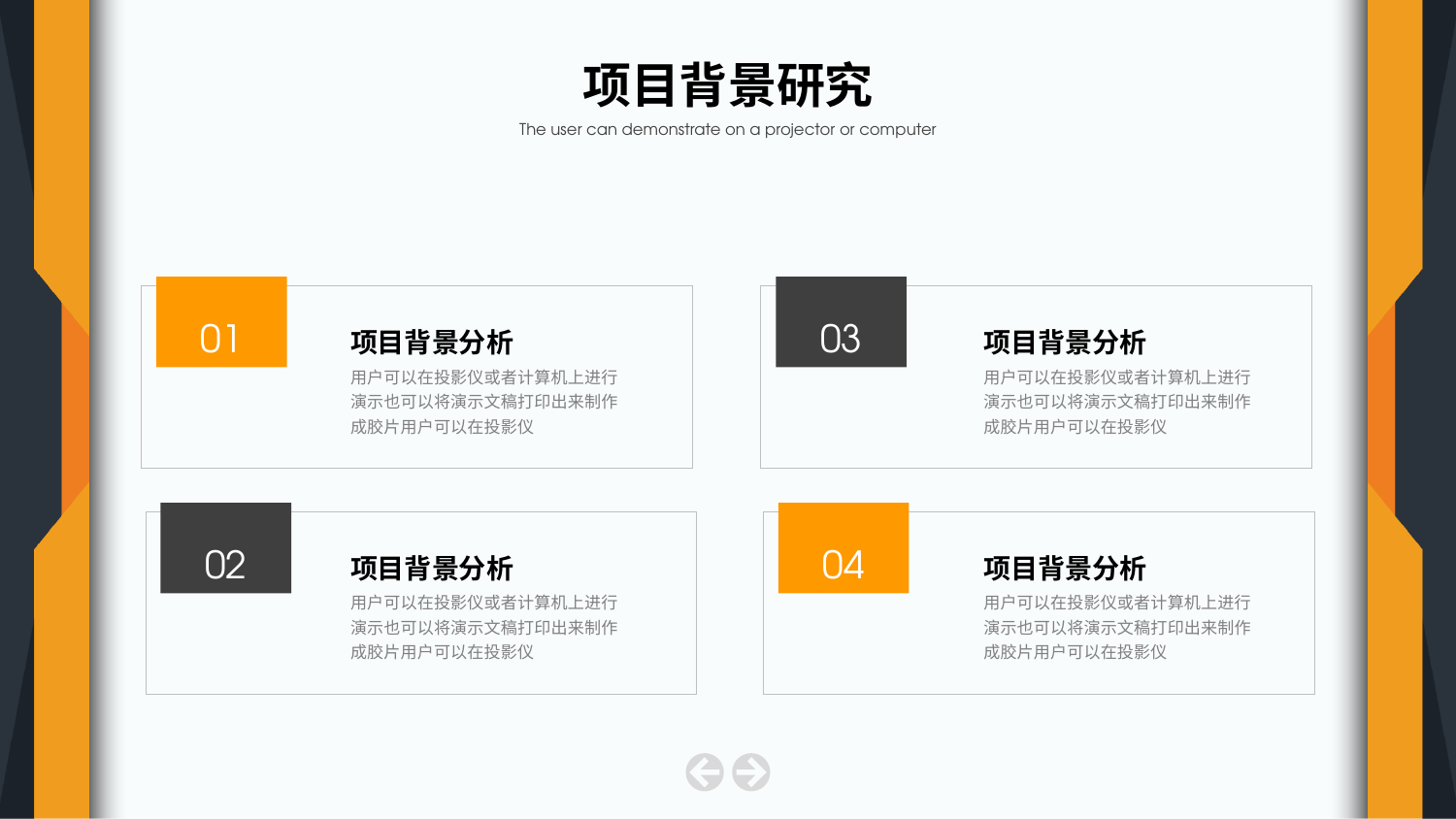

项目背景研究
The user can demonstrate on a projector or computer
01

项目背景分析
用户可以在投影仪或者计算机上进行演示也可以将演示文稿打印出来制作成胶片用户可以在投影仪
03

项目背景分析
用户可以在投影仪或者计算机上进行演示也可以将演示文稿打印出来制作成胶片用户可以在投影仪
02

项目背景分析
用户可以在投影仪或者计算机上进行演示也可以将演示文稿打印出来制作成胶片用户可以在投影仪
04

项目背景分析
用户可以在投影仪或者计算机上进行演示也可以将演示文稿打印出来制作成胶片用户可以在投影仪